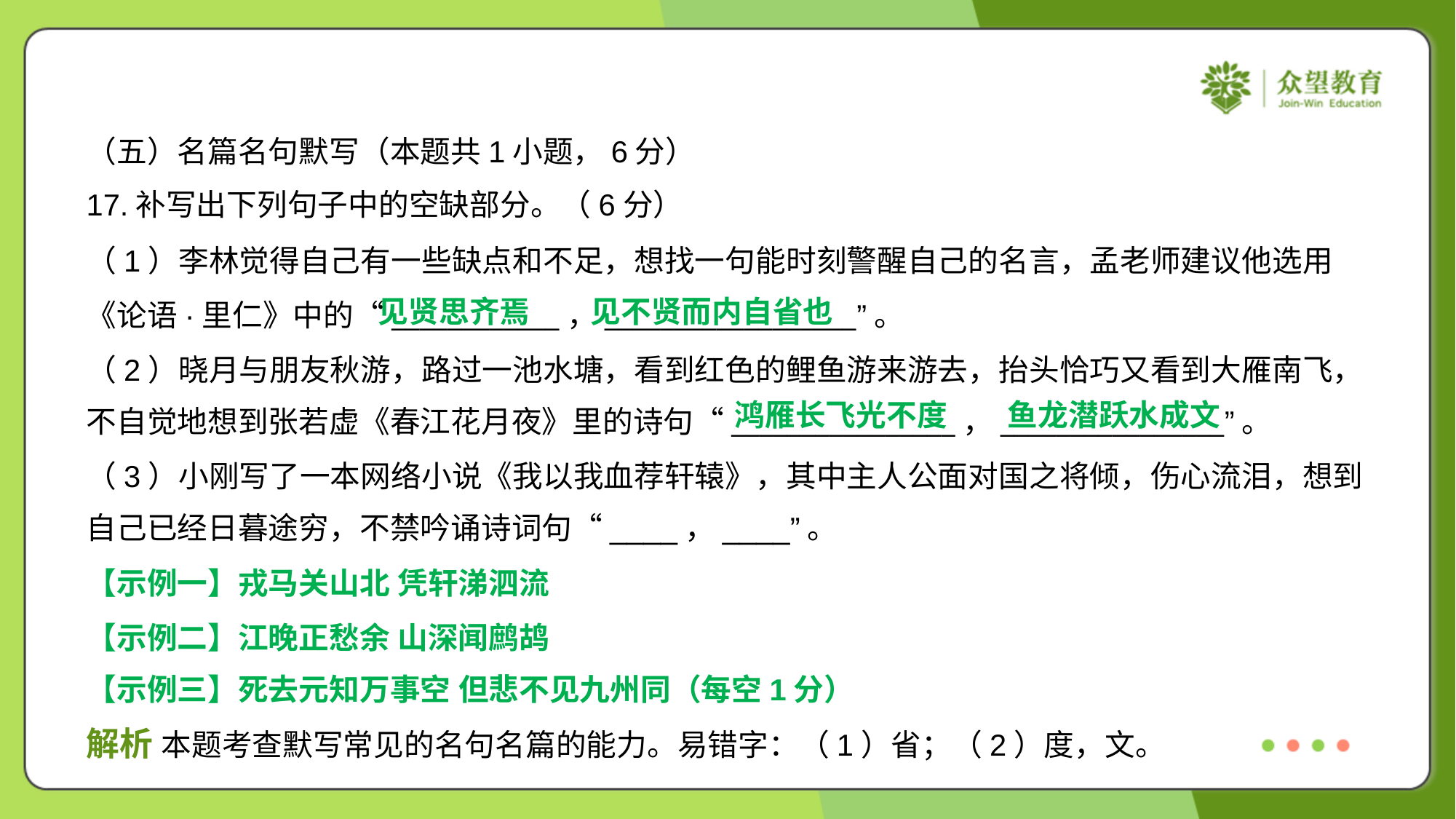

（五）名篇名句默写（本题共1小题，6分）
17.补写出下列句子中的空缺部分。（6分）
（1）李林觉得自己有一些缺点和不足，想找一句能时刻警醒自己的名言，孟老师建议他选用
《论语·里仁》中的“____________，__________________”。
（2）晓月与朋友秋游，路过一池水塘，看到红色的鲤鱼游来游去，抬头恰巧又看到大雁南飞，
不自觉地想到张若虚《春江花月夜》里的诗句“________________，________________”。
见贤思齐焉
见不贤而内自省也
鸿雁长飞光不度
鱼龙潜跃水成文
（3）小刚写了一本网络小说《我以我血荐轩辕》，其中主人公面对国之将倾，伤心流泪，想到
自己已经日暮途穷，不禁吟诵诗词句“____，____”。
【示例一】戎马关山北 凭轩涕泗流
【示例二】江晚正愁余 山深闻鹧鸪
【示例三】死去元知万事空 但悲不见九州同（每空1分）
解析 本题考查默写常见的名句名篇的能力。易错字：（1）省；（2）度，文。